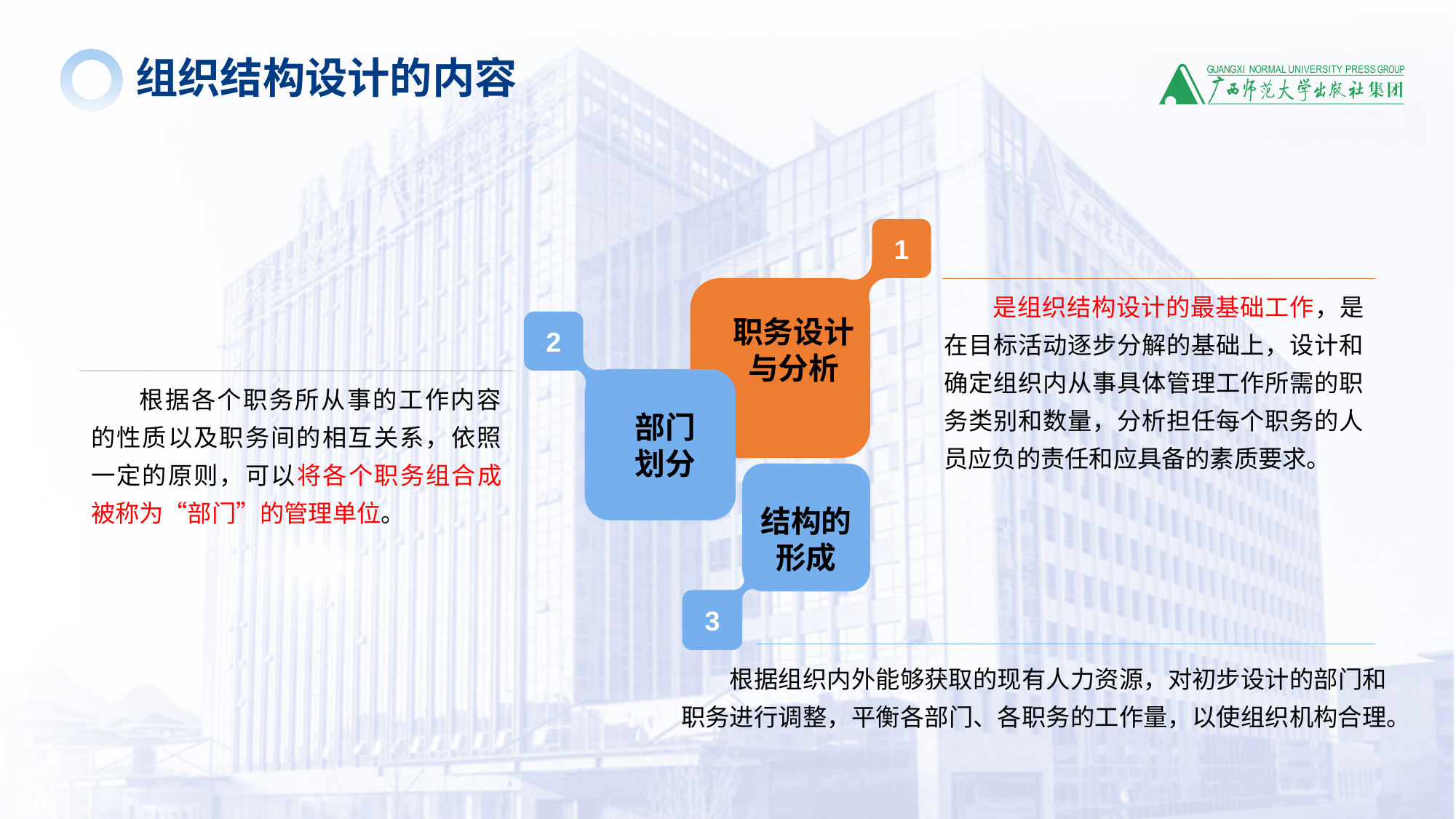

组织结构设计的内容

1

是组织结构设计的最基础工作，是在目标活动逐步分解的基础上，设计和确定组织内从事具体管理工作所需的职务类别和数量，分析担任每个职务的人员应负的责任和应具备的素质要求。
职务设计
与分析
2

根据各个职务所从事的工作内容的性质以及职务间的相互关系，依照一定的原则，可以将各个职务组合成被称为“部门”的管理单位。
部门
划分

结构的
形成

3
根据组织内外能够获取的现有人力资源，对初步设计的部门和职务进行调整，平衡各部门、各职务的工作量，以使组织机构合理。